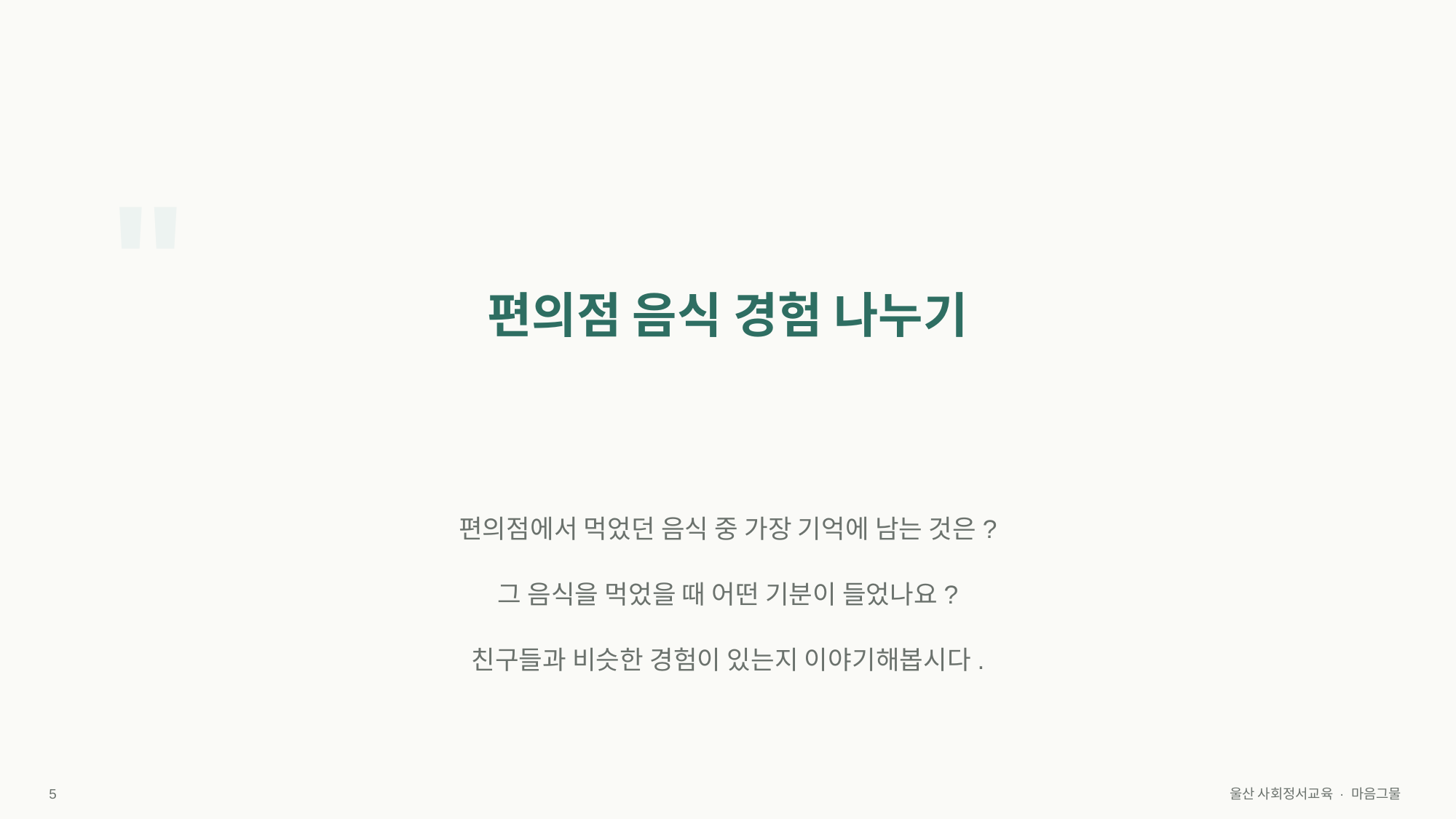

"
편의점 음식 경험 나누기
편의점에서 먹었던 음식 중 가장 기억에 남는 것은?
그 음식을 먹었을 때 어떤 기분이 들었나요?
친구들과 비슷한 경험이 있는지 이야기해봅시다.
5
울산 사회정서교육 · 마음그물